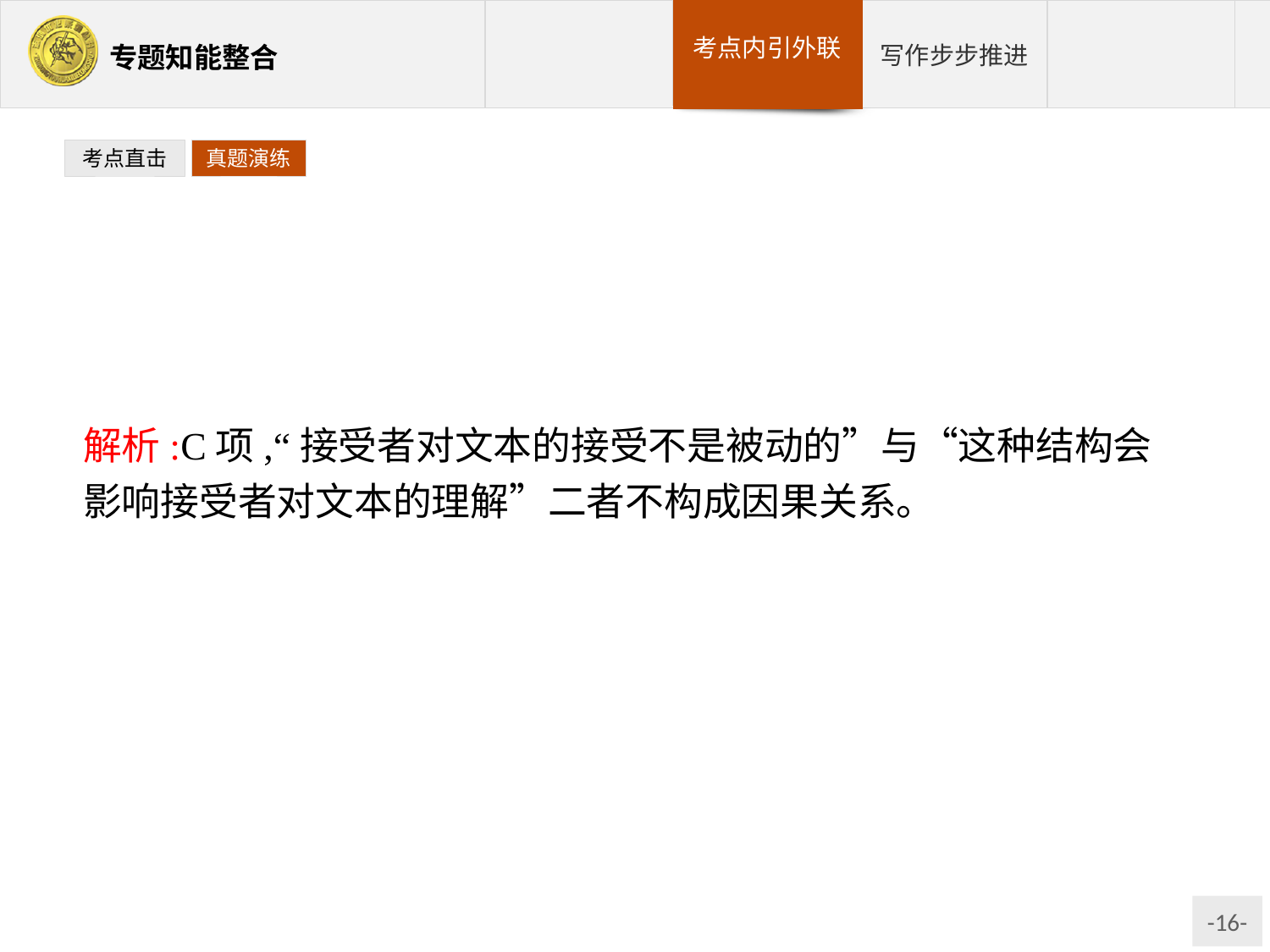

考点直击
真题演练
解析:C项,“接受者对文本的接受不是被动的”与“这种结构会影响接受者对文本的理解”二者不构成因果关系。
答案:C